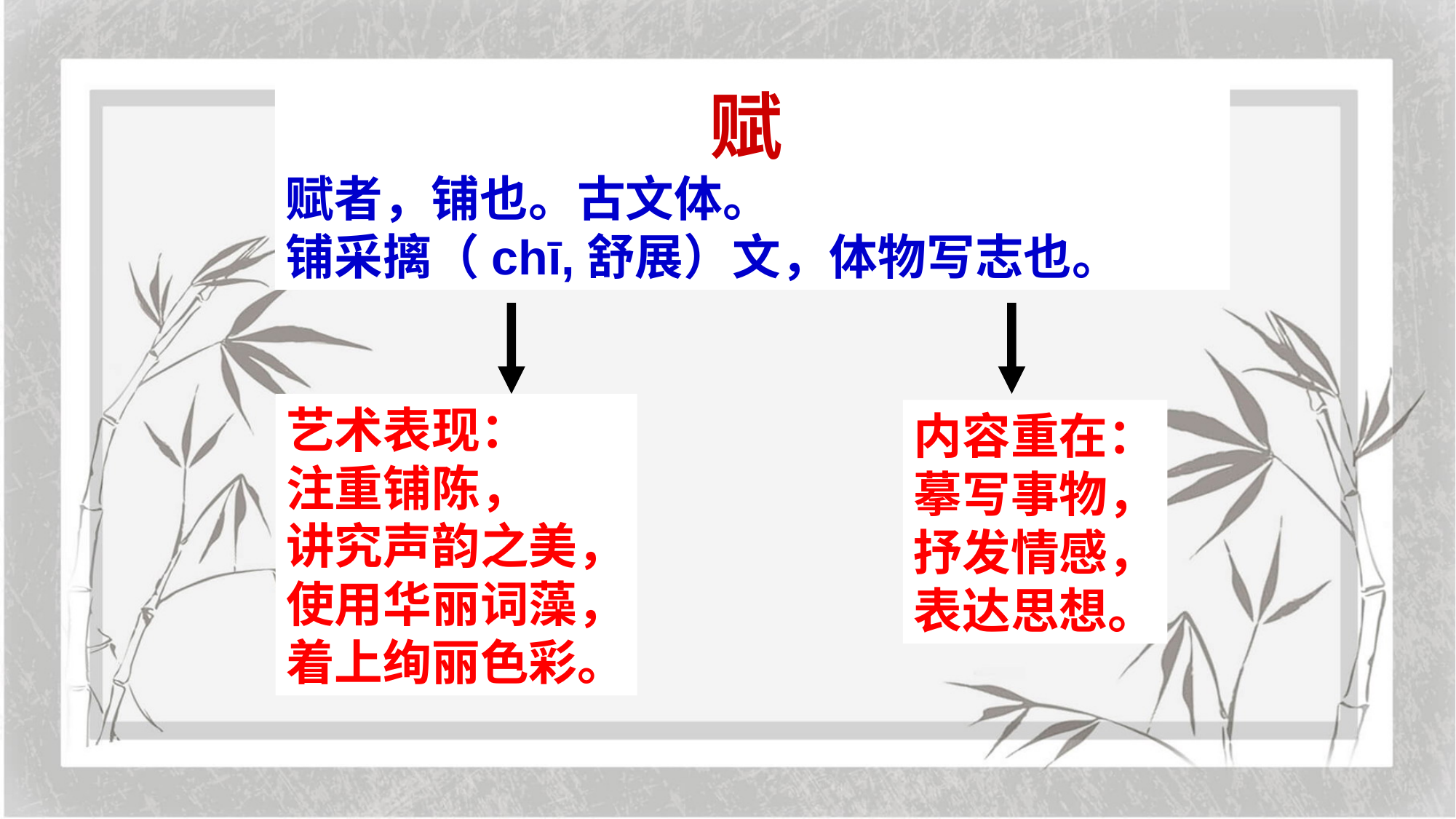

赋
赋者，铺也。古文体。
铺采摛（chī,舒展）文，体物写志也。

艺术表现：
注重铺陈，
讲究声韵之美，
使用华丽词藻，
着上绚丽色彩。
内容重在：
摹写事物，
抒发情感，
表达思想。